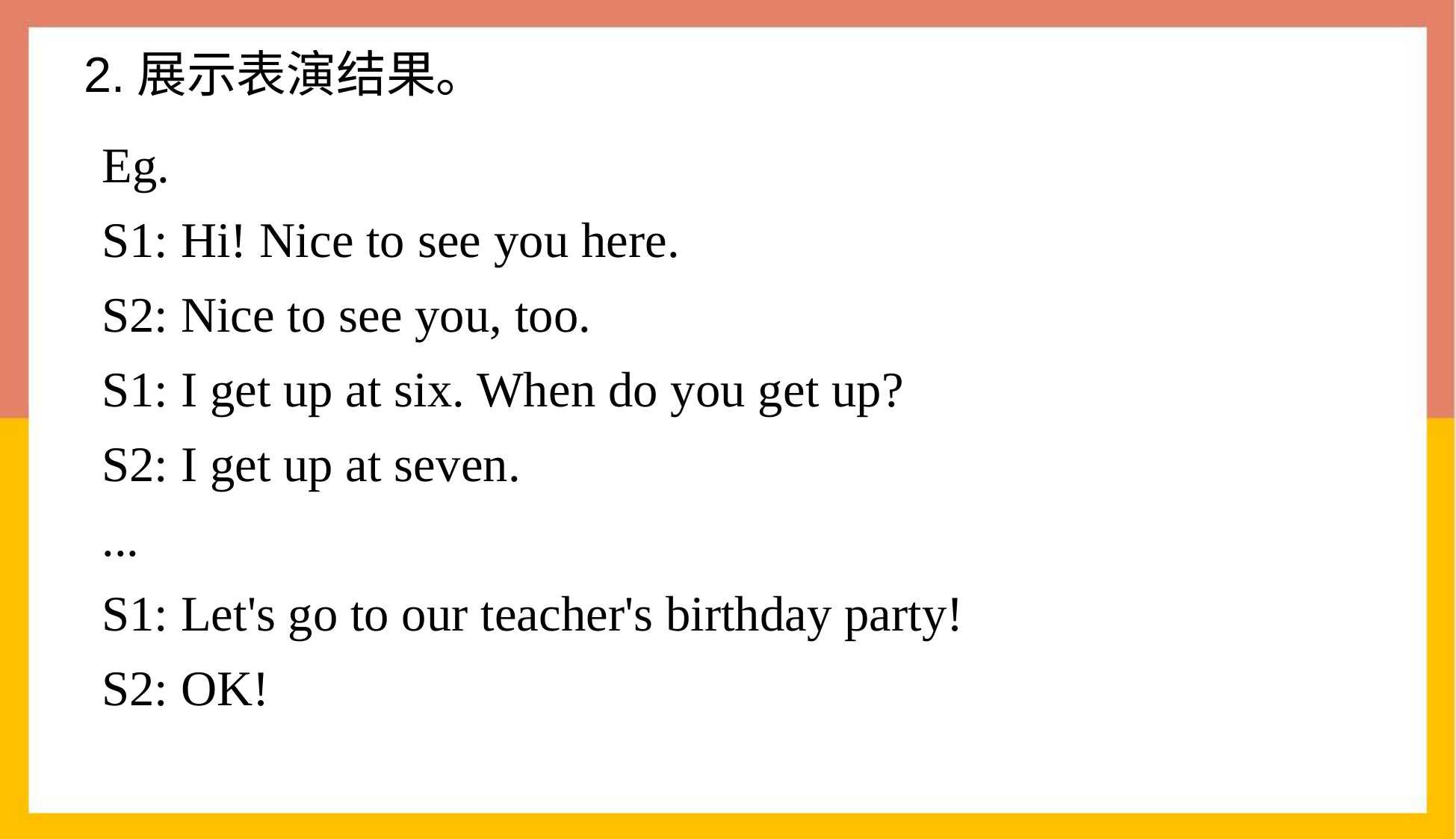

# 2.展示表演结果。
Eg.
S1: Hi! Nice to see you here.
S2: Nice to see you, too.
S1: I get up at six. When do you get up?
S2: I get up at seven.
...
S1: Let's go to our teacher's birthday party!
S2: OK!